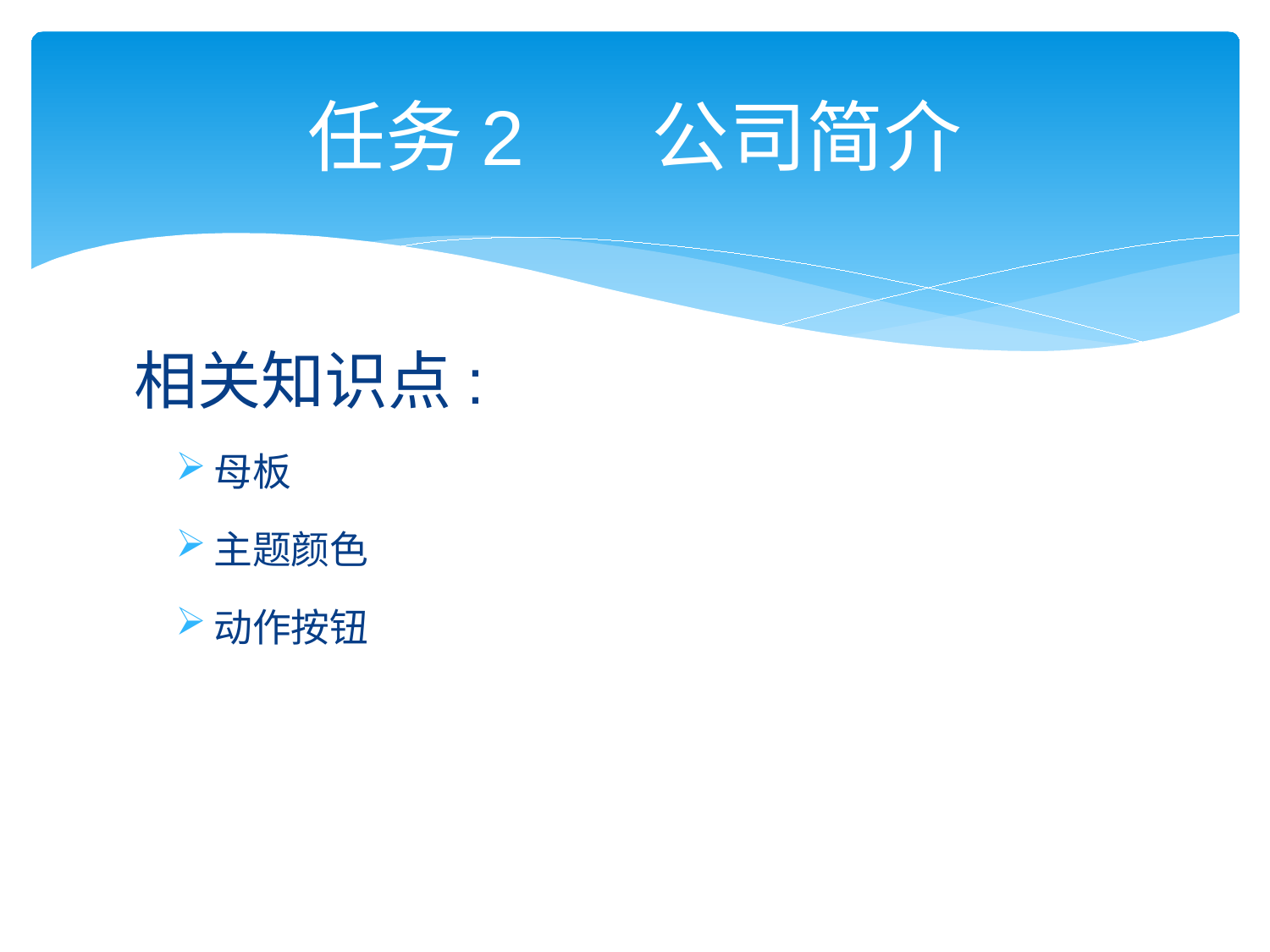

# 任务2     公司简介
相关知识点:
母板
主题颜色
动作按钮